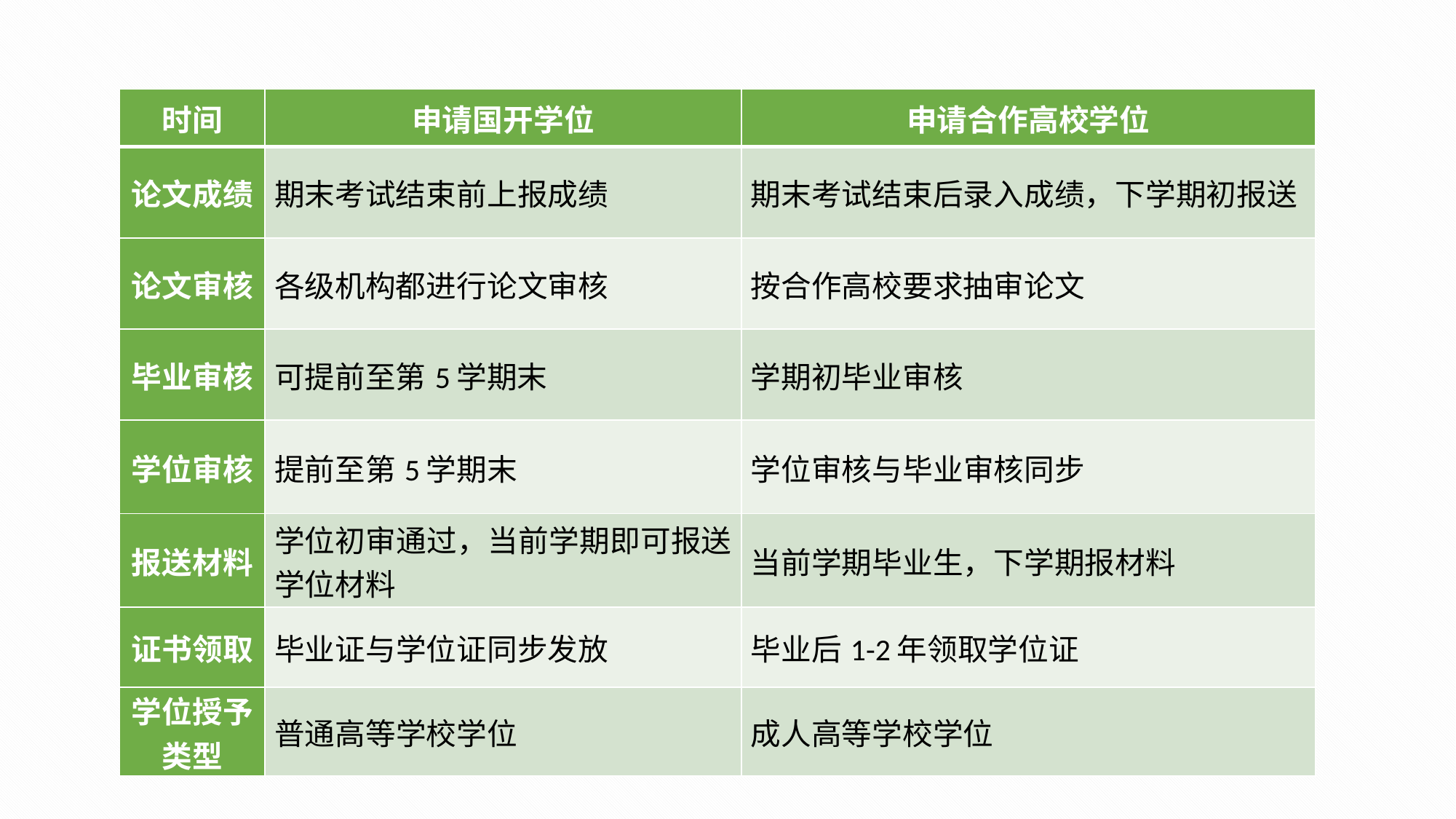

| 时间 | 申请国开学位 | 申请合作高校学位 |
| --- | --- | --- |
| 论文成绩 | 期末考试结束前上报成绩 | 期末考试结束后录入成绩，下学期初报送 |
| 论文审核 | 各级机构都进行论文审核 | 按合作高校要求抽审论文 |
| 毕业审核 | 可提前至第5学期末 | 学期初毕业审核 |
| 学位审核 | 提前至第5学期末 | 学位审核与毕业审核同步 |
| 报送材料 | 学位初审通过，当前学期即可报送学位材料 | 当前学期毕业生，下学期报材料 |
| 证书领取 | 毕业证与学位证同步发放 | 毕业后1-2年领取学位证 |
| 学位授予类型 | 普通高等学校学位 | 成人高等学校学位 |